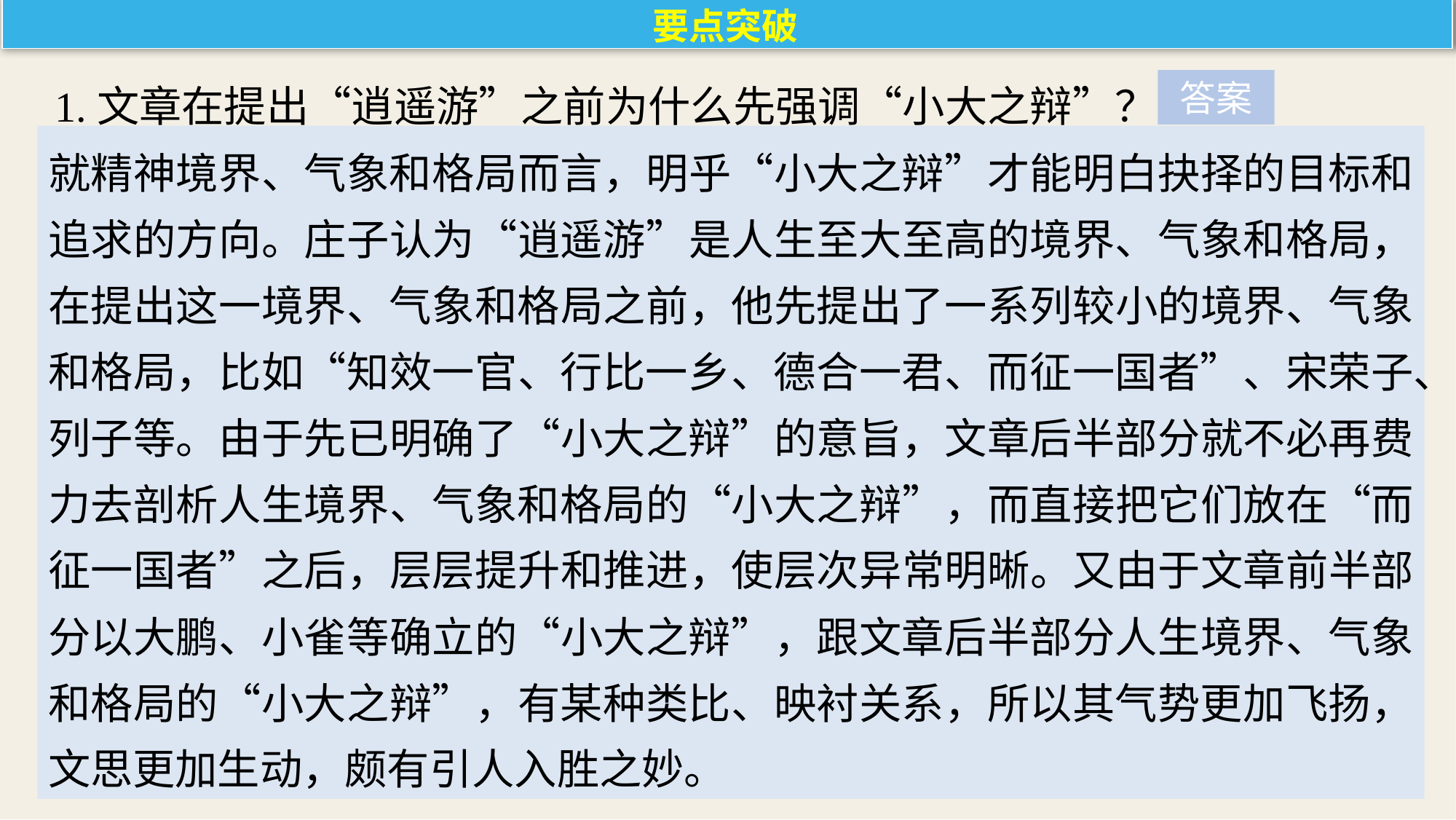

要点突破
1.文章在提出“逍遥游”之前为什么先强调“小大之辩”？
答案
就精神境界、气象和格局而言，明乎“小大之辩”才能明白抉择的目标和追求的方向。庄子认为“逍遥游”是人生至大至高的境界、气象和格局，在提出这一境界、气象和格局之前，他先提出了一系列较小的境界、气象和格局，比如“知效一官、行比一乡、德合一君、而征一国者”、宋荣子、列子等。由于先已明确了“小大之辩”的意旨，文章后半部分就不必再费力去剖析人生境界、气象和格局的“小大之辩”，而直接把它们放在“而征一国者”之后，层层提升和推进，使层次异常明晰。又由于文章前半部分以大鹏、小雀等确立的“小大之辩”，跟文章后半部分人生境界、气象和格局的“小大之辩”，有某种类比、映衬关系，所以其气势更加飞扬，文思更加生动，颇有引人入胜之妙。